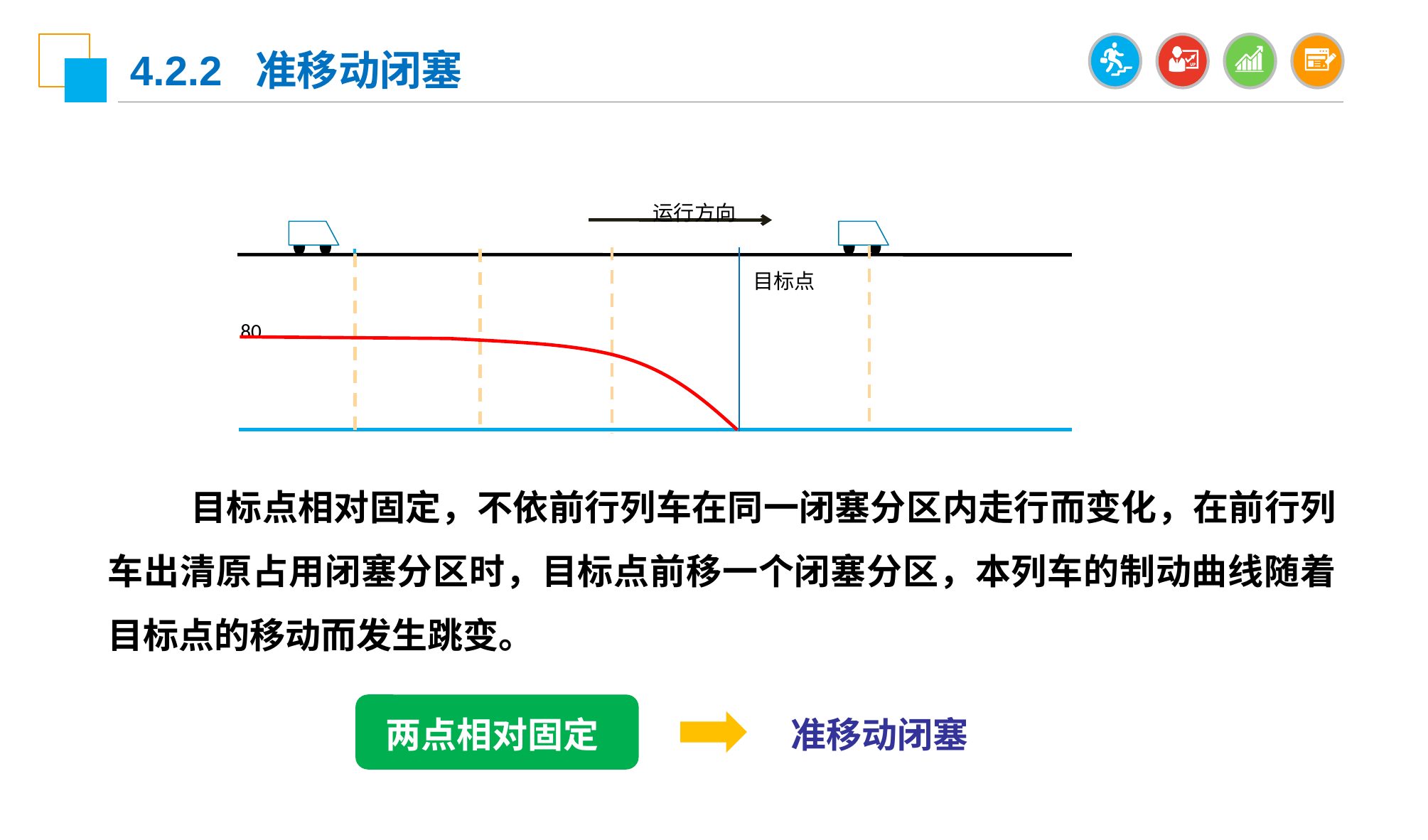

4.2.2  准移动闭塞
 运行方向

 目标点

 80

         目标点相对固定，不依前行列车在同一闭塞分区内走行而变化，在前行列车出清原占用闭塞分区时，目标点前移一个闭塞分区，本列车的制动曲线随着目标点的移动而发生跳变。

两点相对固定
准移动闭塞